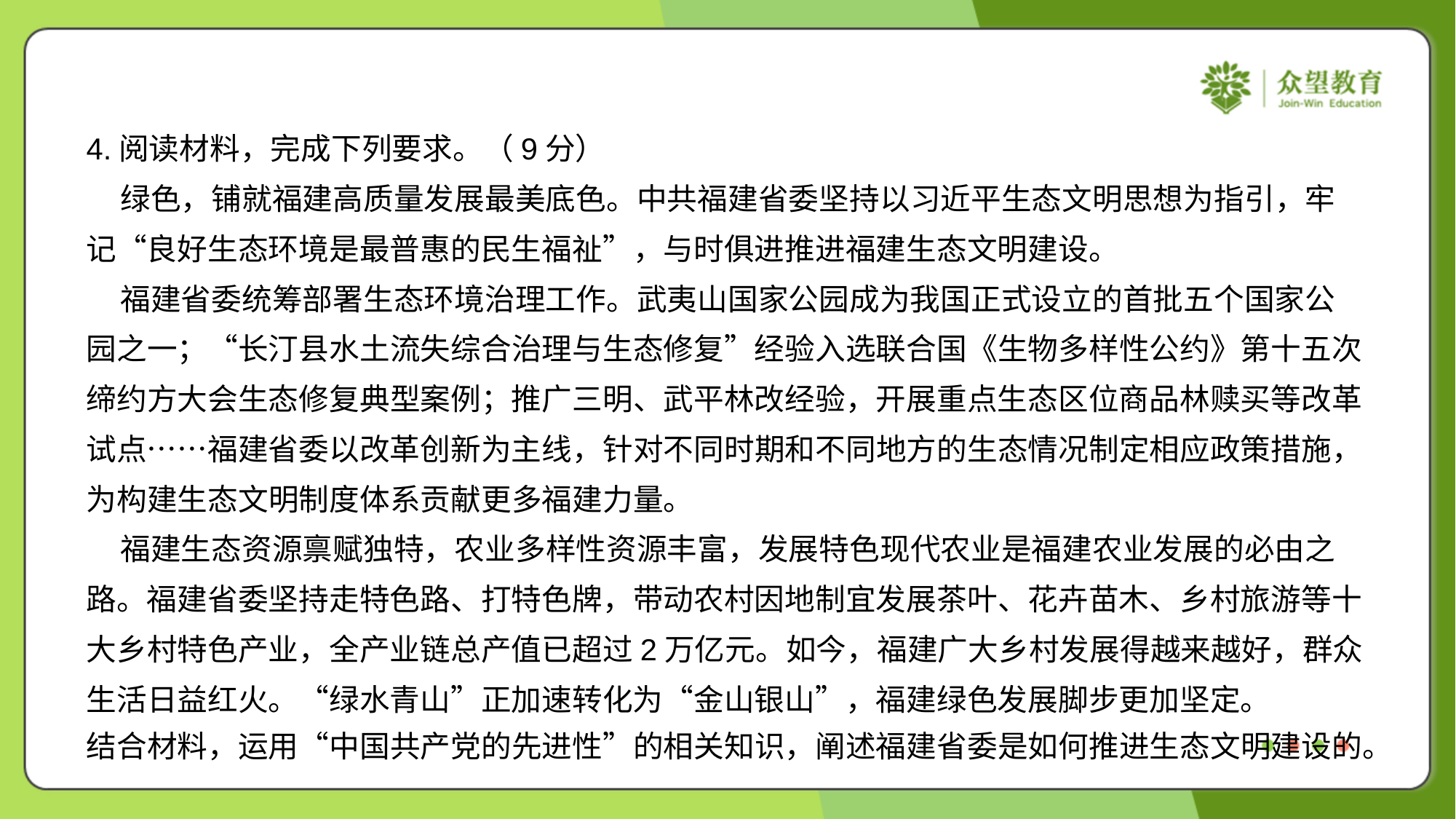

4.阅读材料，完成下列要求。（9分）
    绿色，铺就福建高质量发展最美底色。中共福建省委坚持以习近平生态文明思想为指引，牢
记“良好生态环境是最普惠的民生福祉”，与时俱进推进福建生态文明建设。
    福建省委统筹部署生态环境治理工作。武夷山国家公园成为我国正式设立的首批五个国家公
园之一；“长汀县水土流失综合治理与生态修复”经验入选联合国《生物多样性公约》第十五次
缔约方大会生态修复典型案例；推广三明、武平林改经验，开展重点生态区位商品林赎买等改革
试点……福建省委以改革创新为主线，针对不同时期和不同地方的生态情况制定相应政策措施，
为构建生态文明制度体系贡献更多福建力量。
    福建生态资源禀赋独特，农业多样性资源丰富，发展特色现代农业是福建农业发展的必由之
路。福建省委坚持走特色路、打特色牌，带动农村因地制宜发展茶叶、花卉苗木、乡村旅游等十
大乡村特色产业，全产业链总产值已超过2万亿元。如今，福建广大乡村发展得越来越好，群众
生活日益红火。“绿水青山”正加速转化为“金山银山”，福建绿色发展脚步更加坚定。
结合材料，运用“中国共产党的先进性”的相关知识，阐述福建省委是如何推进生态文明建设的。